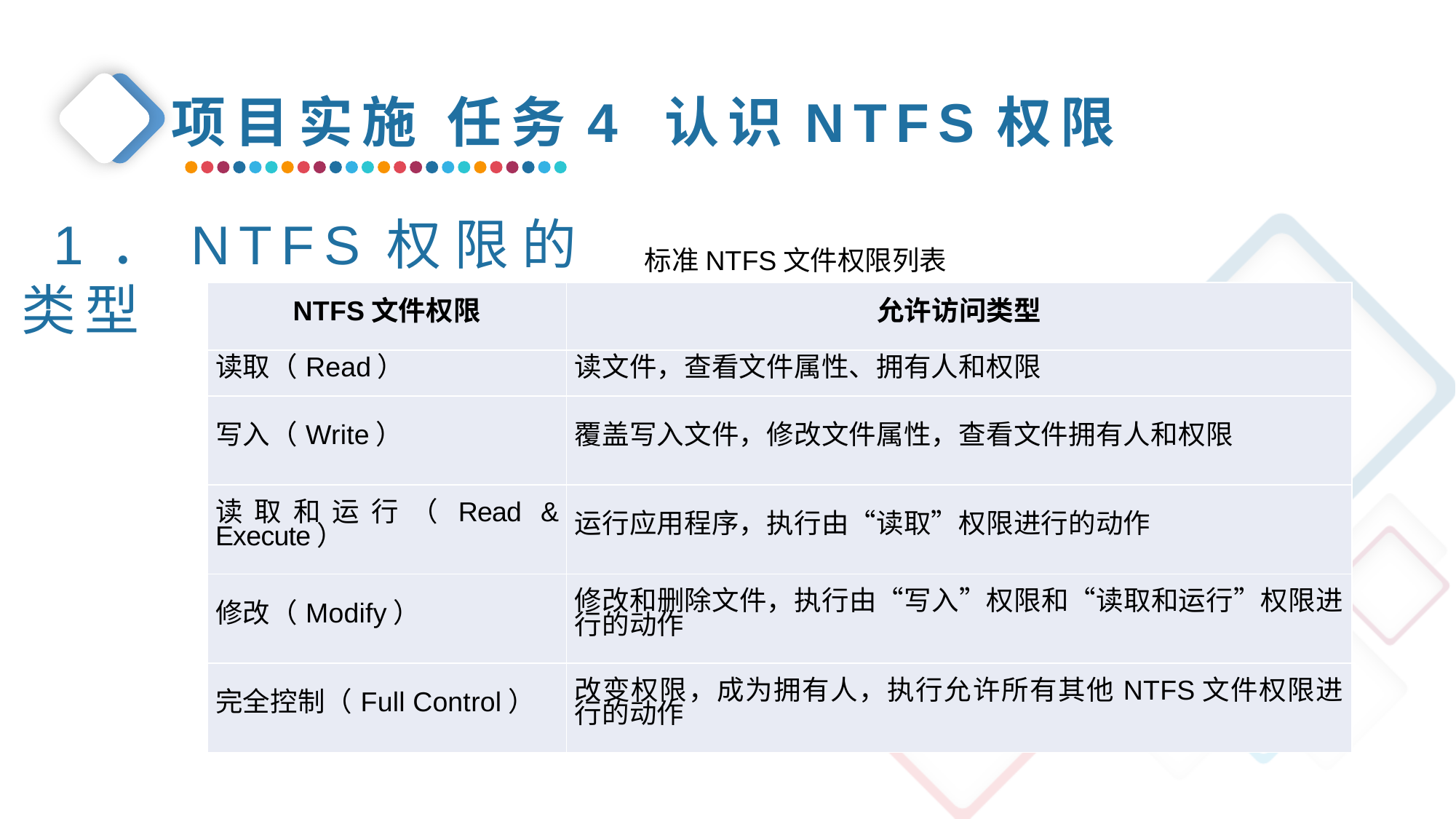

项目实施 任务4 认识NTFS权限

1．NTFS权限的类型
标准NTFS文件权限列表
| NTFS文件权限 | 允许访问类型 |
| --- | --- |
| 读取（Read） | 读文件，查看文件属性、拥有人和权限 |
| 写入（Write） | 覆盖写入文件，修改文件属性，查看文件拥有人和权限 |
| 读取和运行（Read & Execute） | 运行应用程序，执行由“读取”权限进行的动作 |
| 修改（Modify） | 修改和删除文件，执行由“写入”权限和“读取和运行”权限进行的动作 |
| 完全控制（Full Control） | 改变权限，成为拥有人，执行允许所有其他NTFS文件权限进行的动作 |